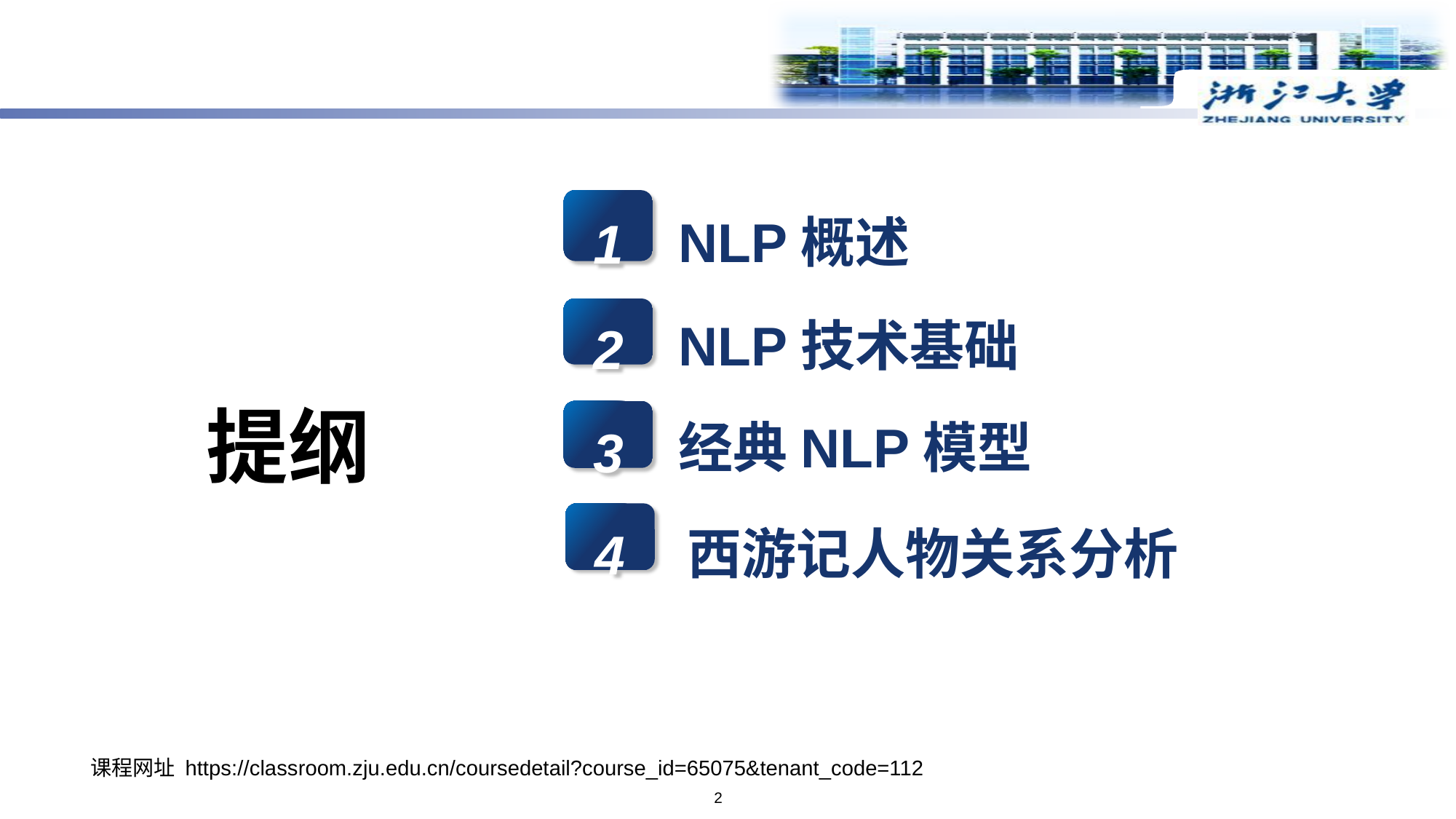

NLP概述
1
NLP技术基础
2
经典NLP模型
3
西游记人物关系分析
提纲
4
课程网址 https://classroom.zju.edu.cn/coursedetail?course_id=65075&tenant_code=112
2